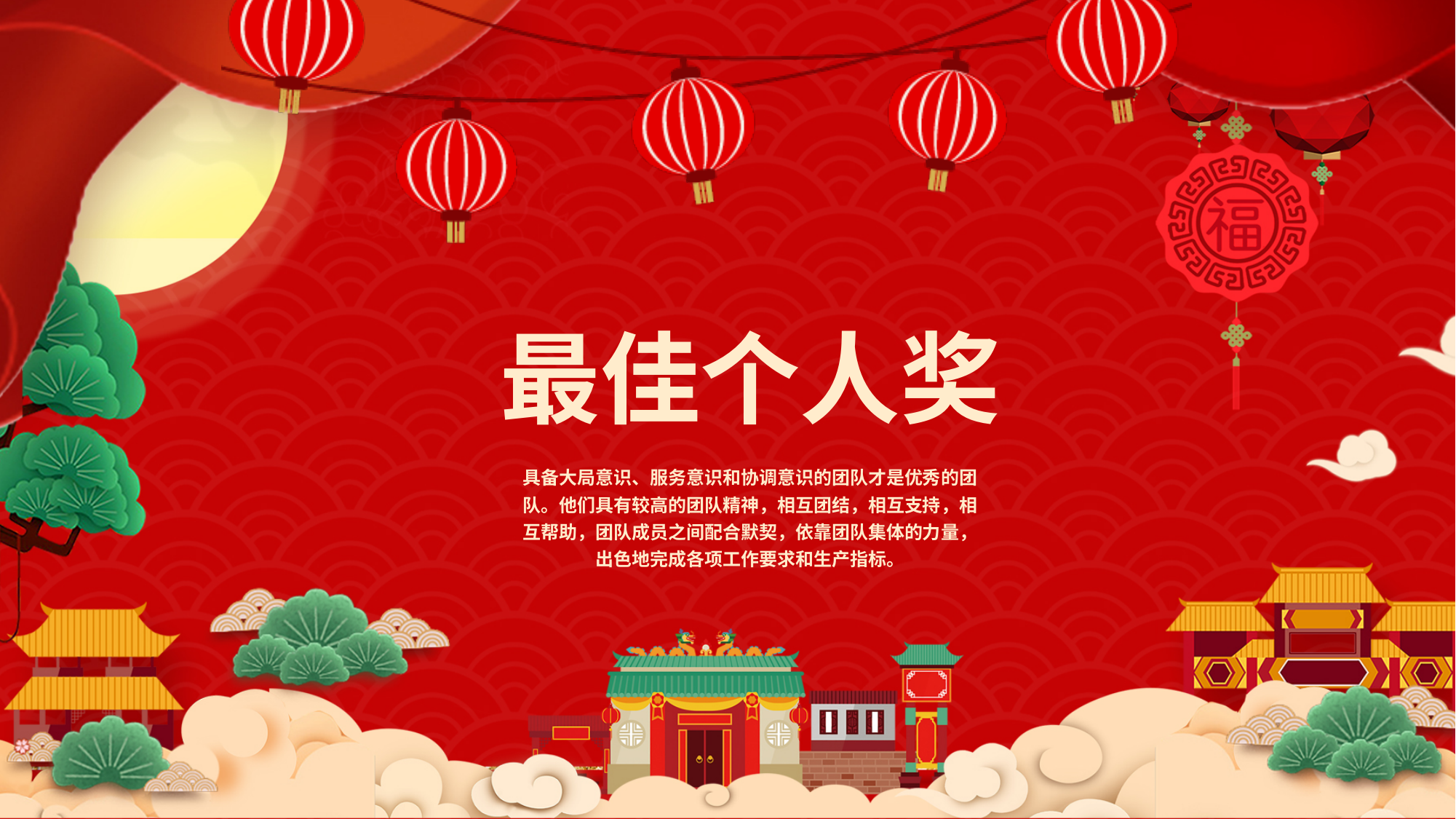

最佳个人奖
具备大局意识、服务意识和协调意识的团队才是优秀的团队。他们具有较高的团队精神，相互团结，相互支持，相互帮助，团队成员之间配合默契，依靠团队集体的力量，出色地完成各项工作要求和生产指标。